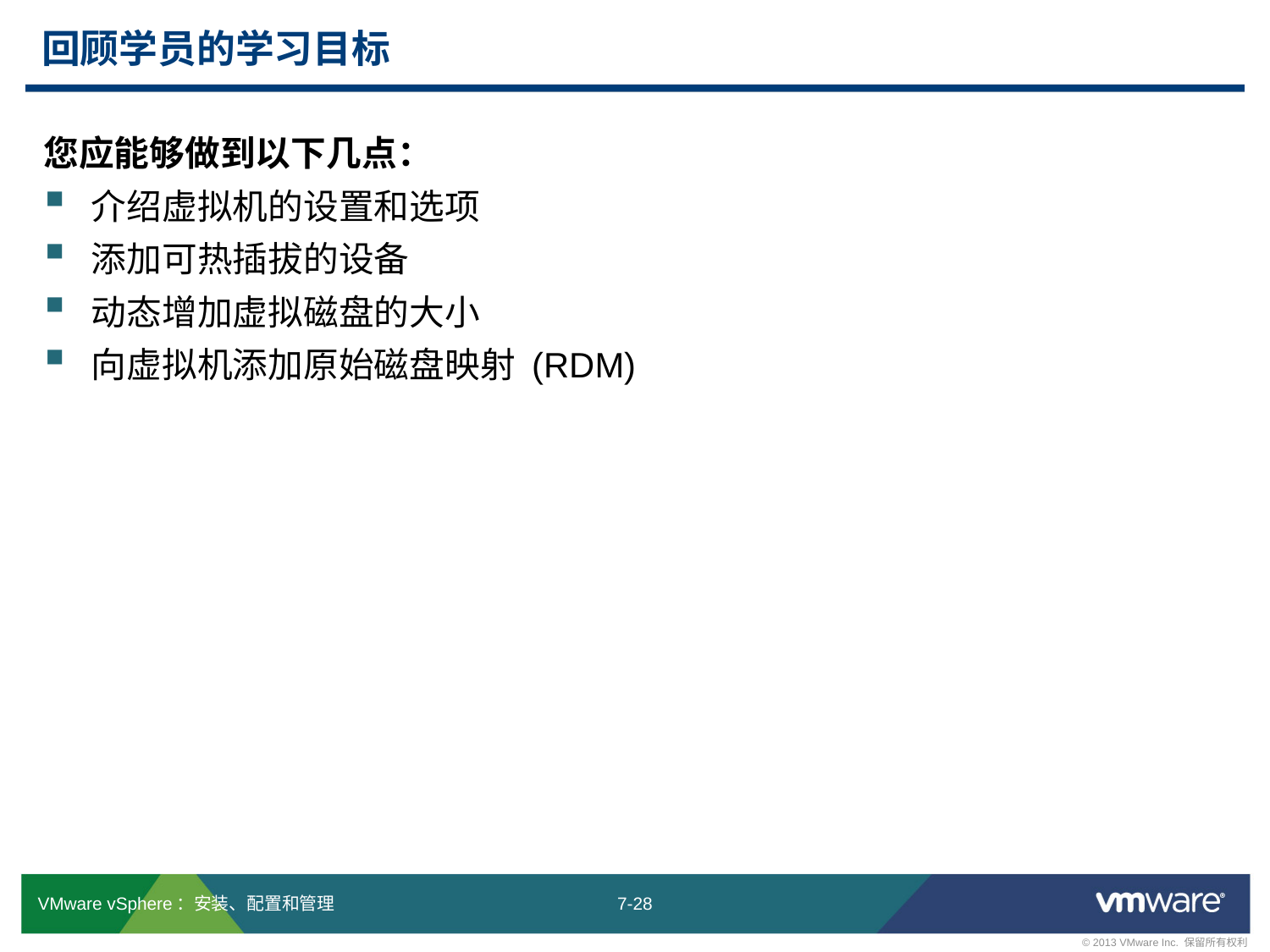

# 回顾学员的学习目标
您应能够做到以下几点：
介绍虚拟机的设置和选项
添加可热插拔的设备
动态增加虚拟磁盘的大小
向虚拟机添加原始磁盘映射 (RDM)